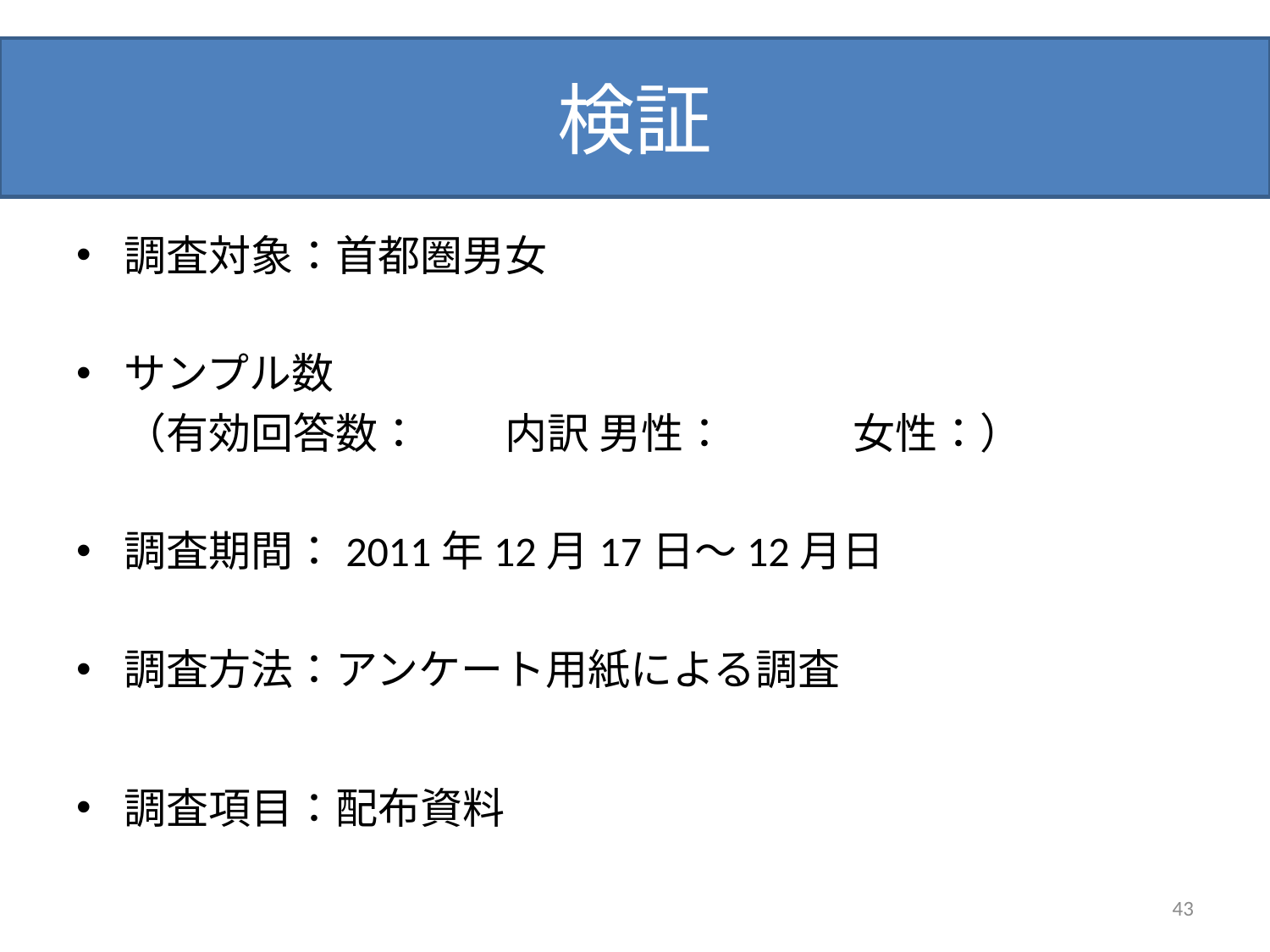

# 検証
調査対象：首都圏男女

サンプル数
	（有効回答数：　　内訳 男性：　　　女性：）

調査期間：2011年12月17日～12月日

調査方法：アンケート用紙による調査

調査項目：配布資料
43